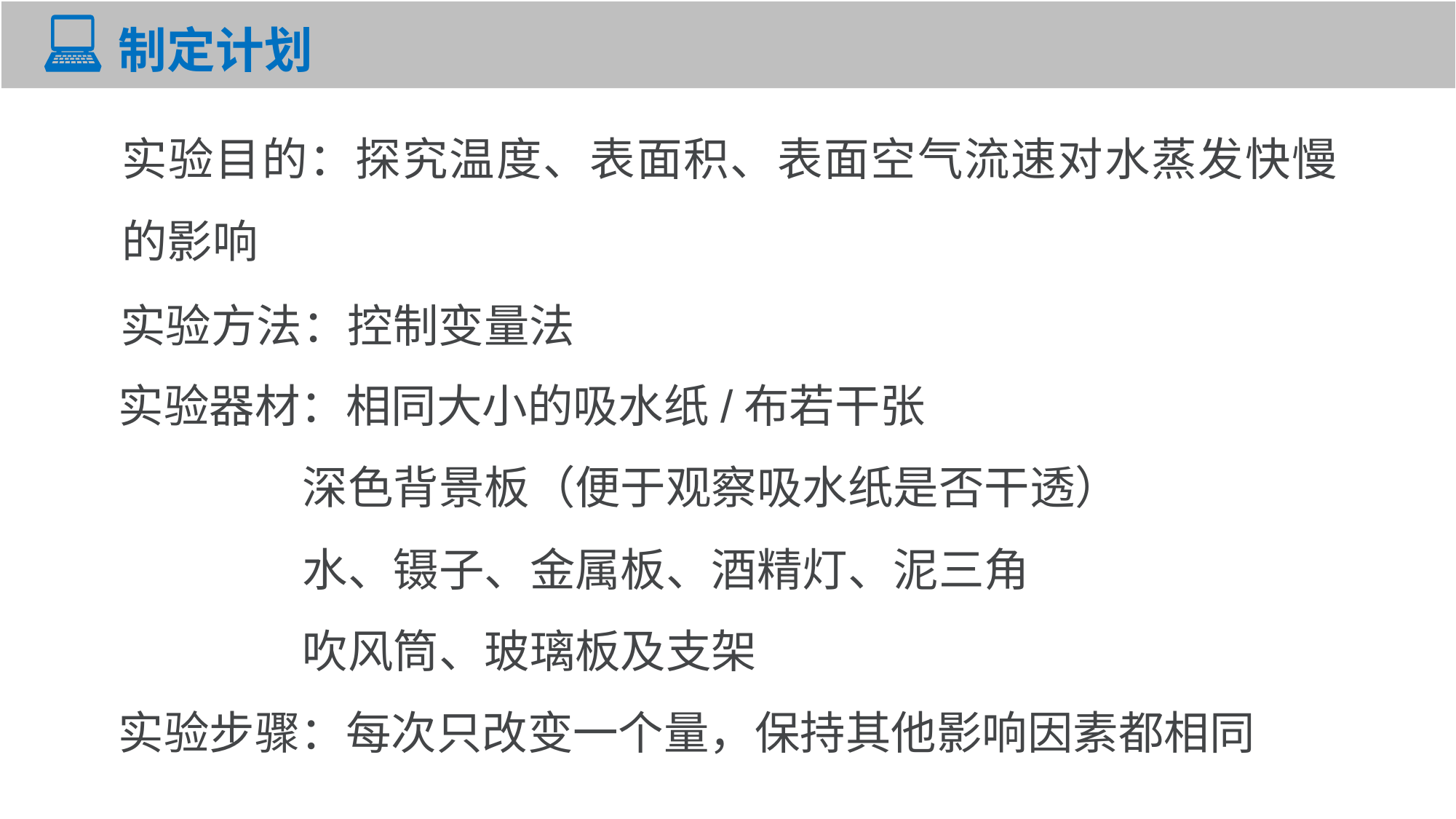

# 制定计划

实验目的：探究温度、表面积、表面空气流速对水蒸发快慢的影响
实验方法：控制变量法
实验器材：相同大小的吸水纸/布若干张
                 深色背景板（便于观察吸水纸是否干透）
                 水、镊子、金属板、酒精灯、泥三角
                 吹风筒、玻璃板及支架
实验步骤：每次只改变一个量，保持其他影响因素都相同